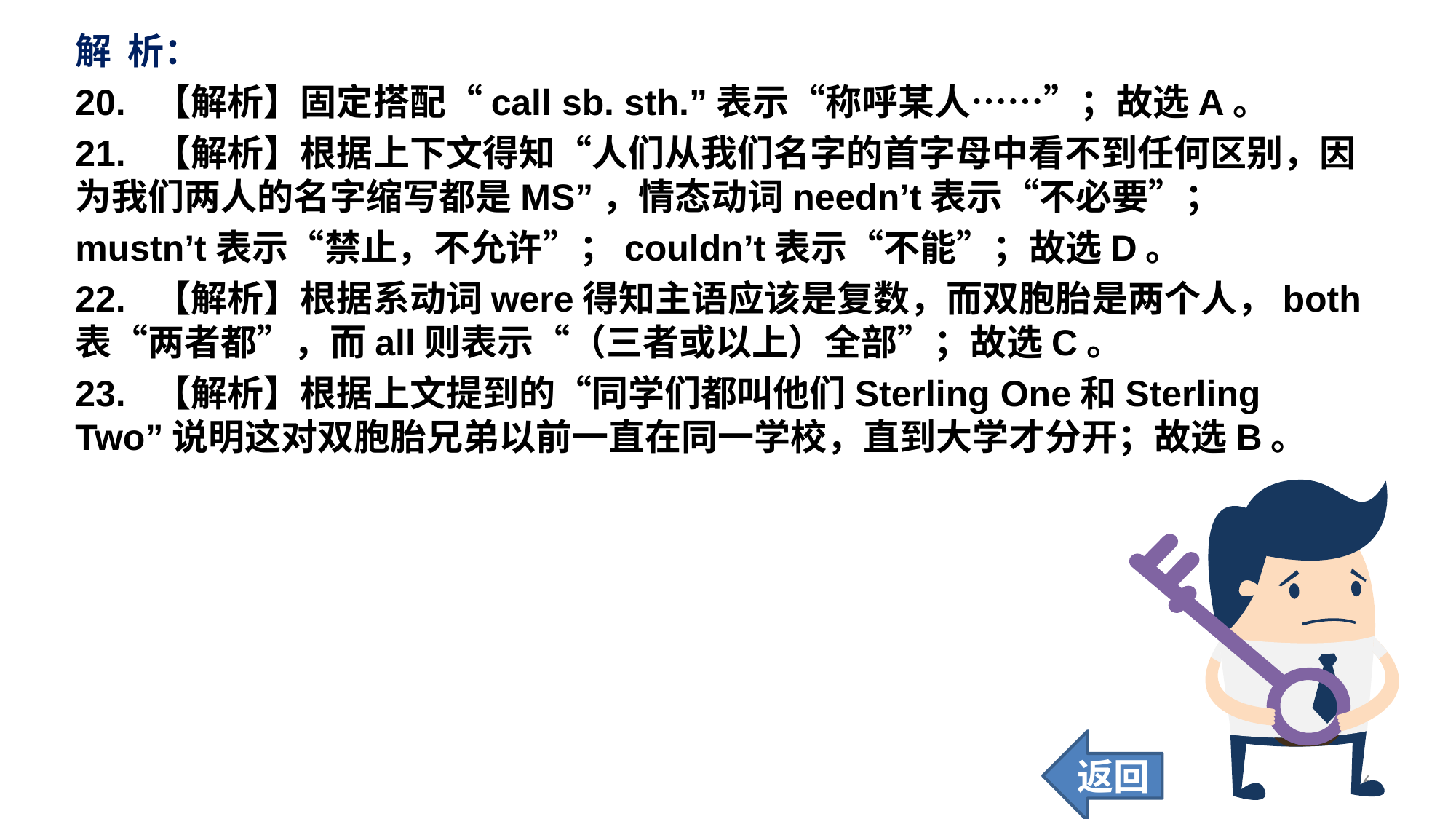

解  析：
20.  【解析】固定搭配“call sb. sth.”表示“称呼某人……”；故选A。
21.  【解析】根据上下文得知“人们从我们名字的首字母中看不到任何区别，因为我们两人的名字缩写都是MS”，情态动词needn’t表示“不必要”；
mustn’t表示“禁止，不允许”；couldn’t表示“不能”；故选D。
22.  【解析】根据系动词were得知主语应该是复数，而双胞胎是两个人，both表“两者都”，而all则表示“（三者或以上）全部”；故选C。
23.  【解析】根据上文提到的“同学们都叫他们Sterling One和Sterling Two”说明这对双胞胎兄弟以前一直在同一学校，直到大学才分开；故选B。

返回
26